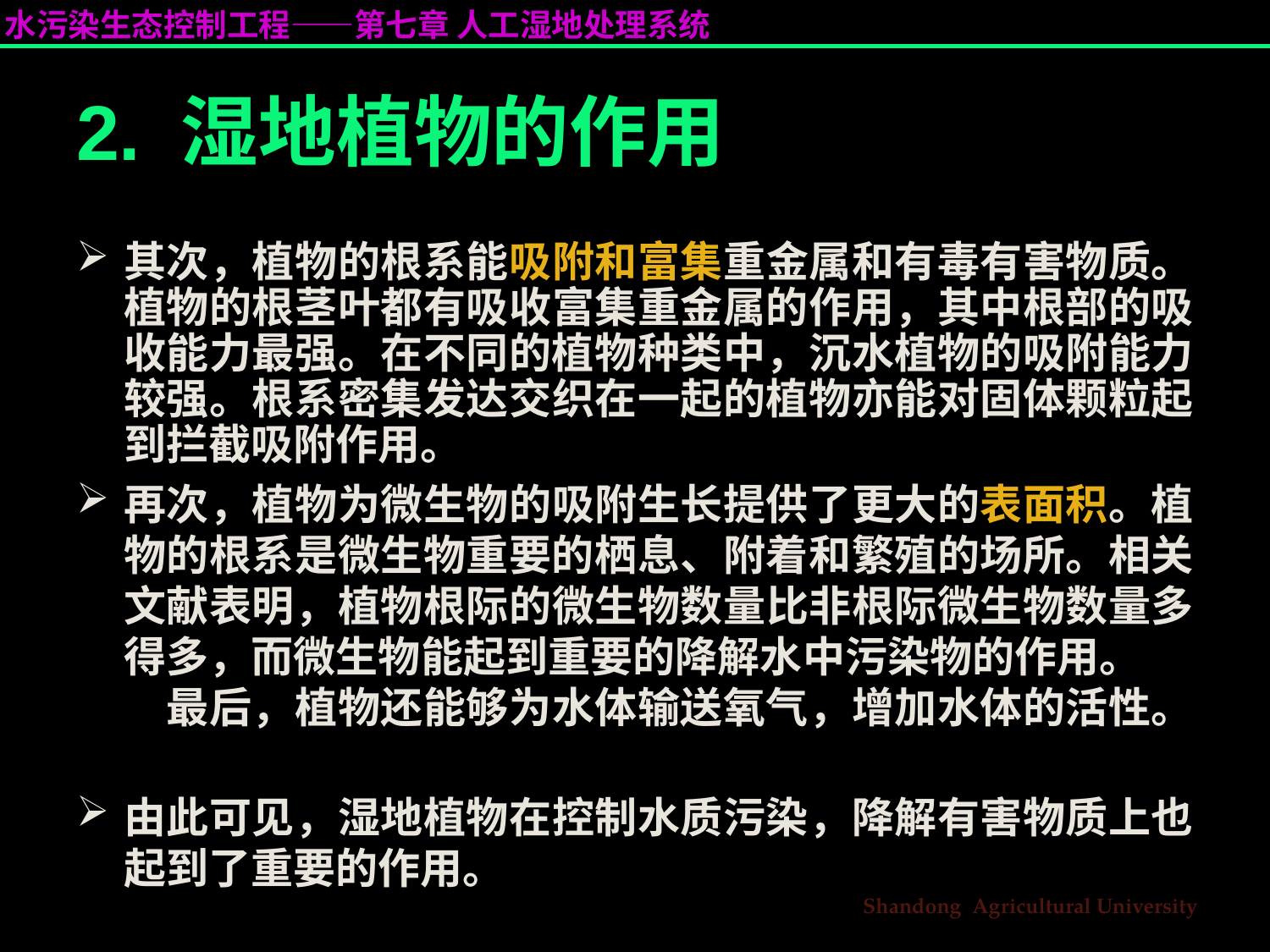

2. 湿地植物的作用
其次，植物的根系能吸附和富集重金属和有毒有害物质。植物的根茎叶都有吸收富集重金属的作用，其中根部的吸收能力最强。在不同的植物种类中，沉水植物的吸附能力较强。根系密集发达交织在一起的植物亦能对固体颗粒起到拦截吸附作用。
再次，植物为微生物的吸附生长提供了更大的表面积。植物的根系是微生物重要的栖息、附着和繁殖的场所。相关文献表明，植物根际的微生物数量比非根际微生物数量多得多，而微生物能起到重要的降解水中污染物的作用。 　　最后，植物还能够为水体输送氧气，增加水体的活性。
由此可见，湿地植物在控制水质污染，降解有害物质上也起到了重要的作用。